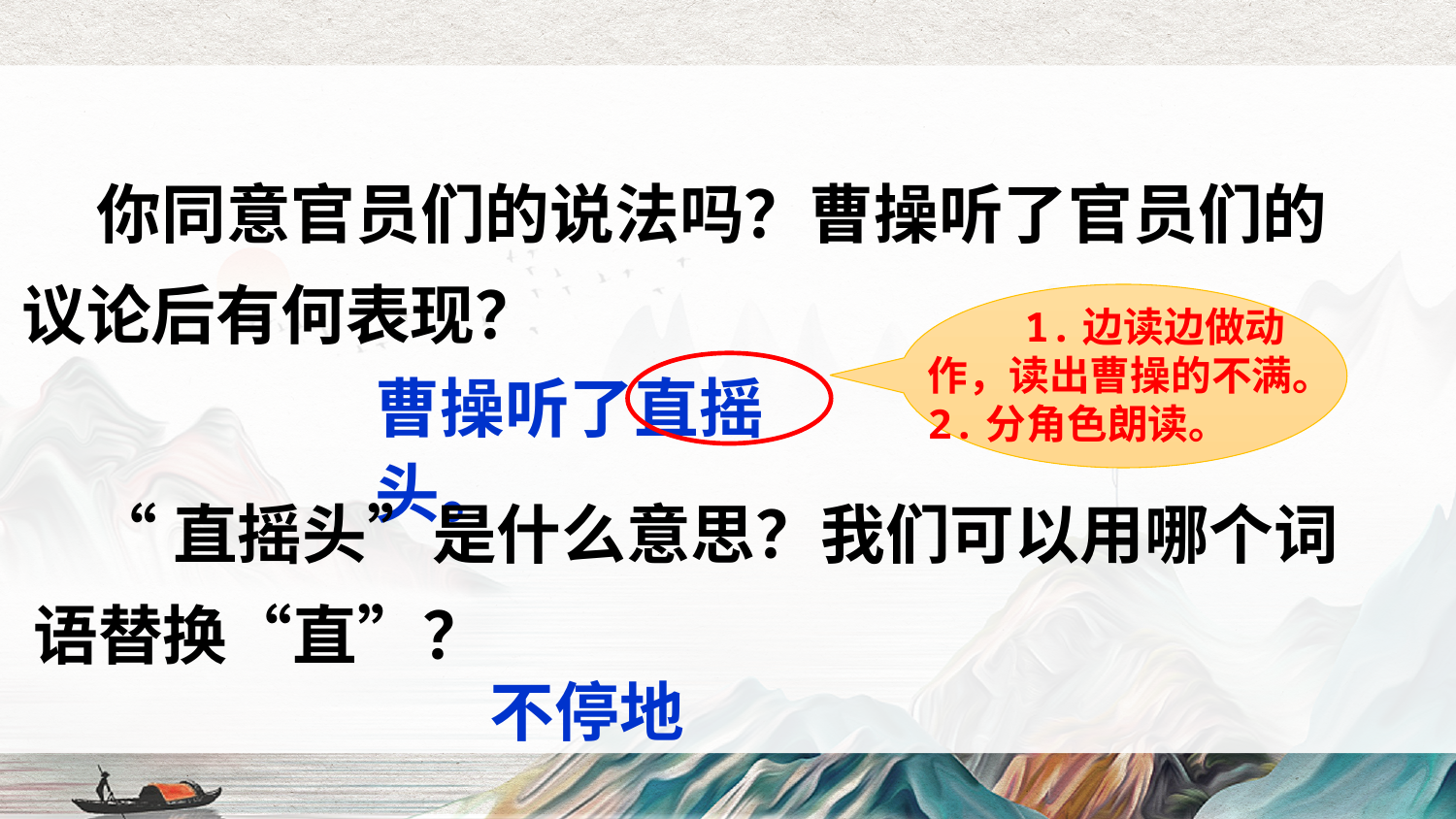

你同意官员们的说法吗？曹操听了官员们的议论后有何表现？

    1.边读边做动作，读出曹操的不满。2.分角色朗读。
曹操听了直摇头。

    “直摇头”是什么意思？我们可以用哪个词语替换“直”？
不停地